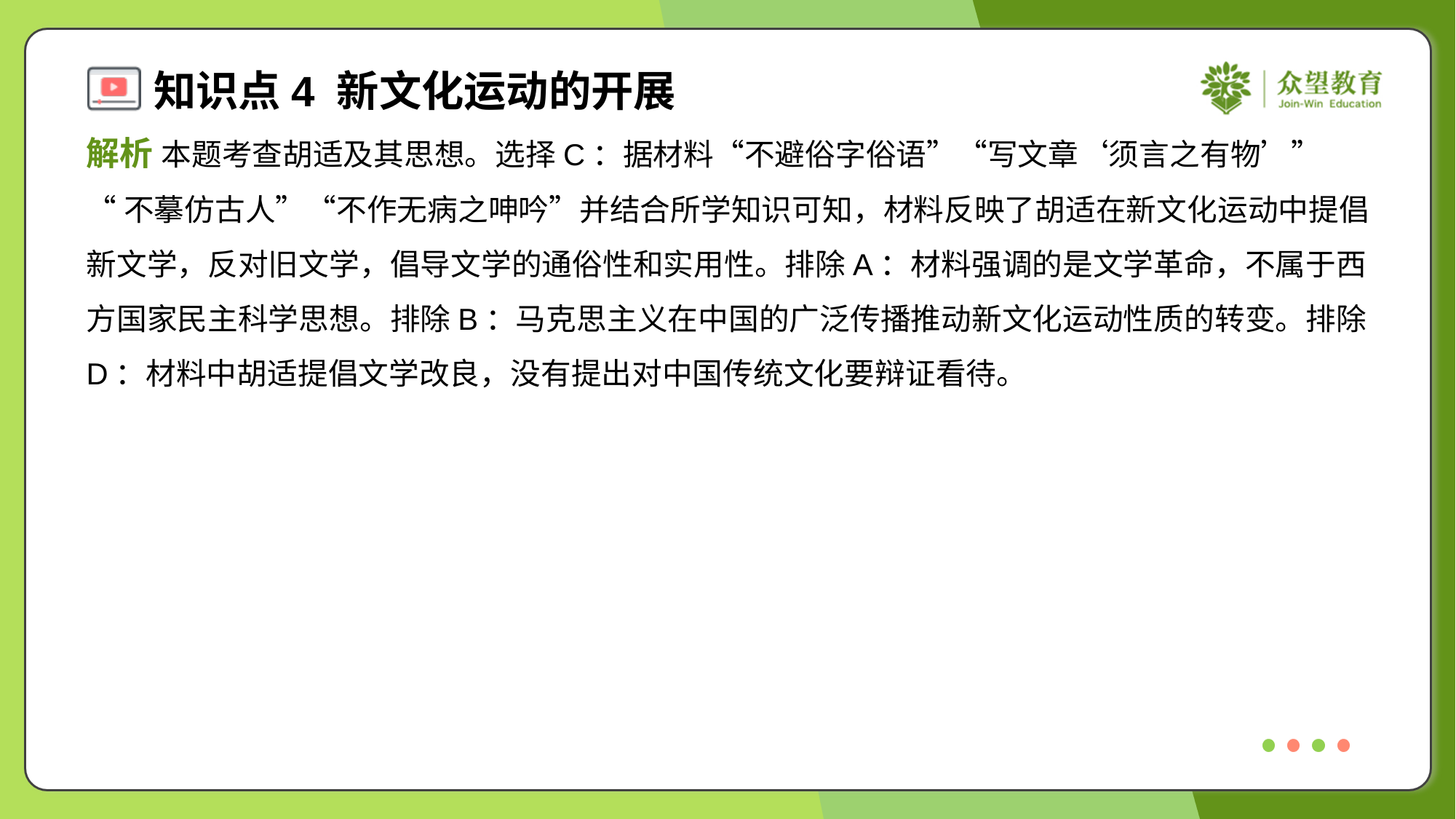

解析 本题考查胡适及其思想。选择C：据材料“不避俗字俗语”“写文章‘须言之有物’”
“不摹仿古人”“不作无病之呻吟”并结合所学知识可知，材料反映了胡适在新文化运动中提倡
新文学，反对旧文学，倡导文学的通俗性和实用性。排除A：材料强调的是文学革命，不属于西
方国家民主科学思想。排除B：马克思主义在中国的广泛传播推动新文化运动性质的转变。排除
D：材料中胡适提倡文学改良，没有提出对中国传统文化要辩证看待。